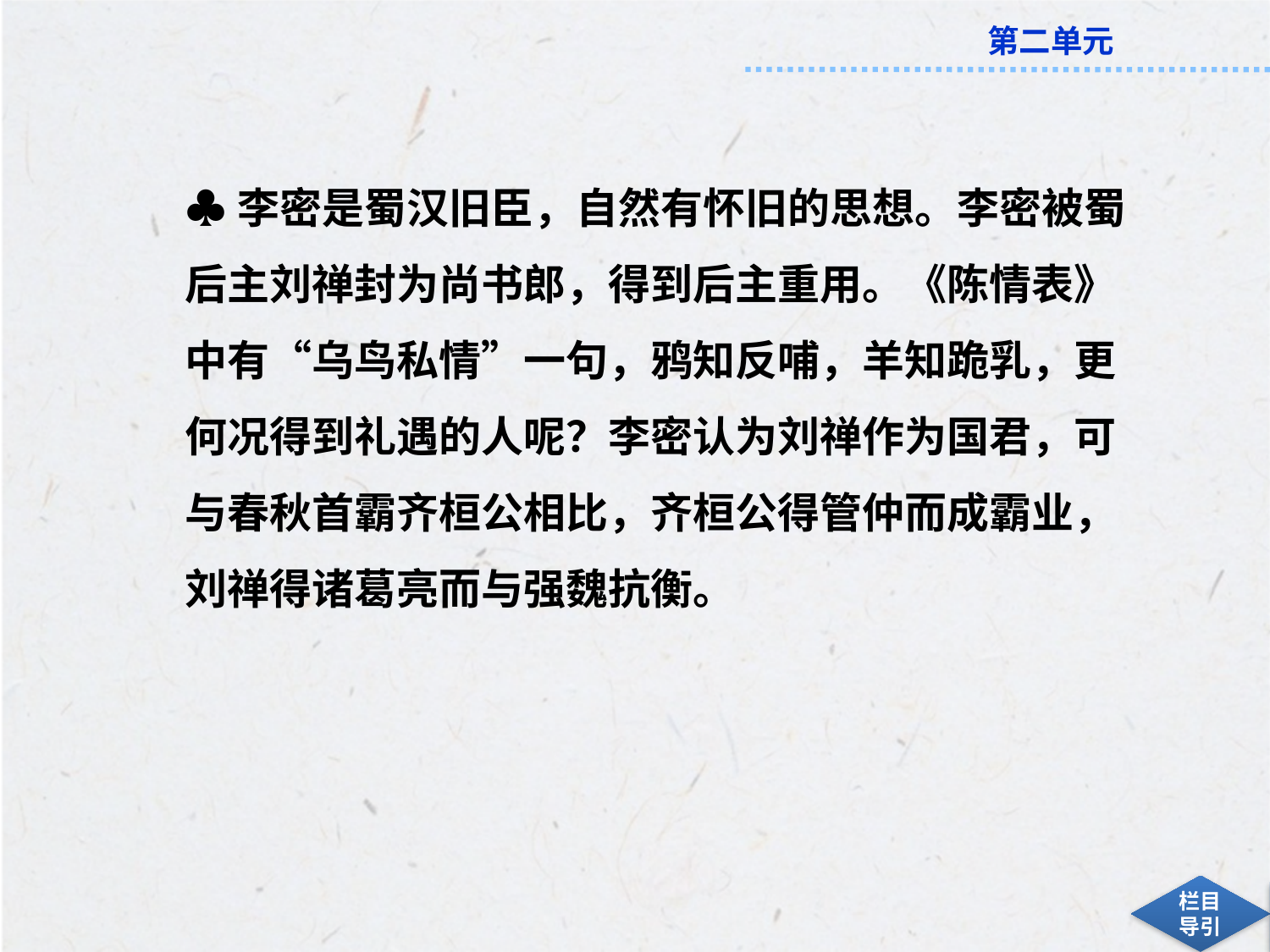

♣李密是蜀汉旧臣，自然有怀旧的思想。李密被蜀后主刘禅封为尚书郎，得到后主重用。《陈情表》中有“乌鸟私情”一句，鸦知反哺，羊知跪乳，更何况得到礼遇的人呢？李密认为刘禅作为国君，可与春秋首霸齐桓公相比，齐桓公得管仲而成霸业，刘禅得诸葛亮而与强魏抗衡。